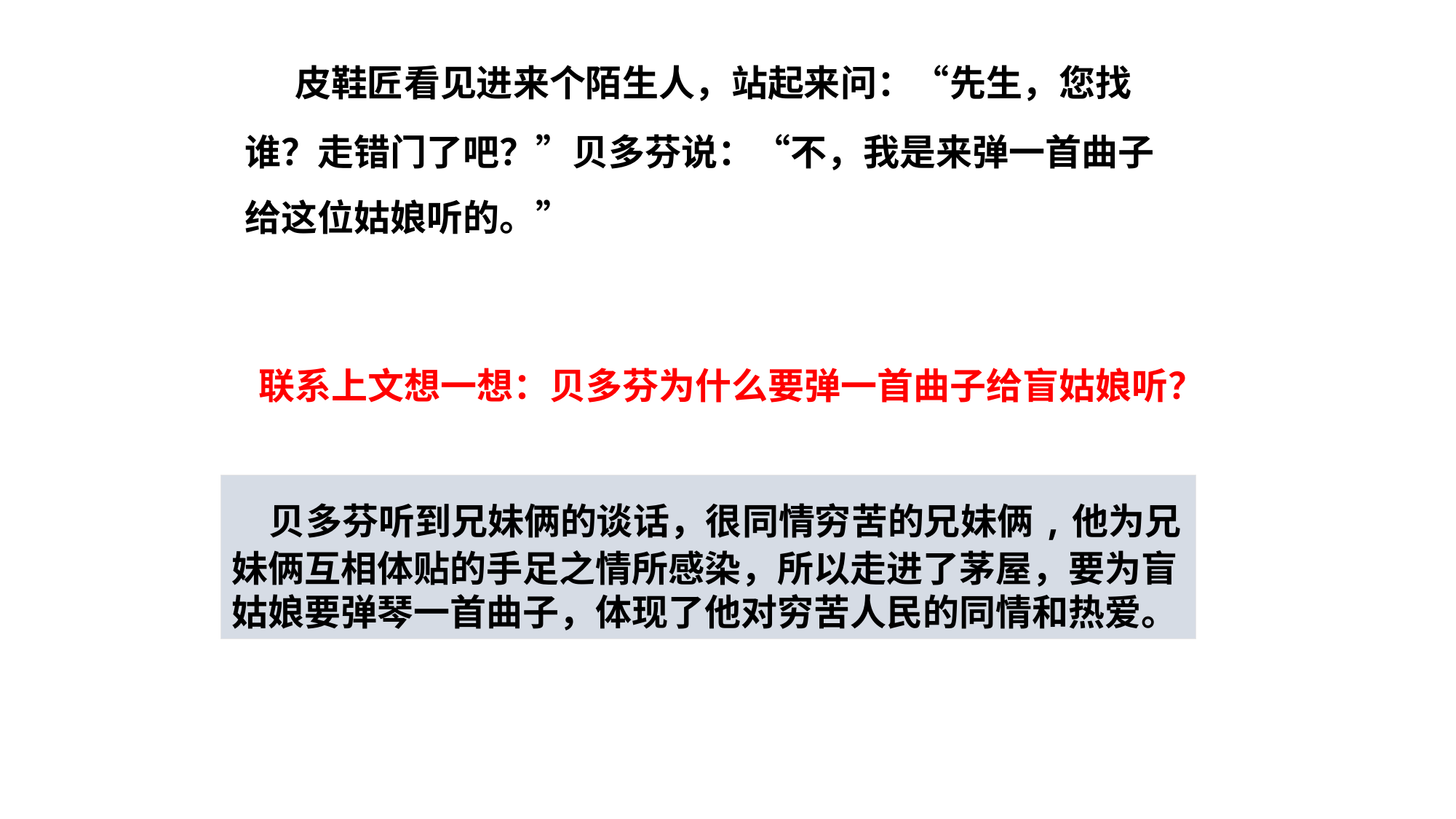

皮鞋匠看见进来个陌生人，站起来问：“先生，您找谁？走错门了吧？”贝多芬说：“不，我是来弹一首曲子给这位姑娘听的。”
   联系上文想一想：贝多芬为什么要弹一首曲子给盲姑娘听？
   贝多芬听到兄妹俩的谈话，很同情穷苦的兄妹俩,他为兄妹俩互相体贴的手足之情所感染，所以走进了茅屋，要为盲姑娘要弹琴一首曲子，体现了他对穷苦人民的同情和热爱。